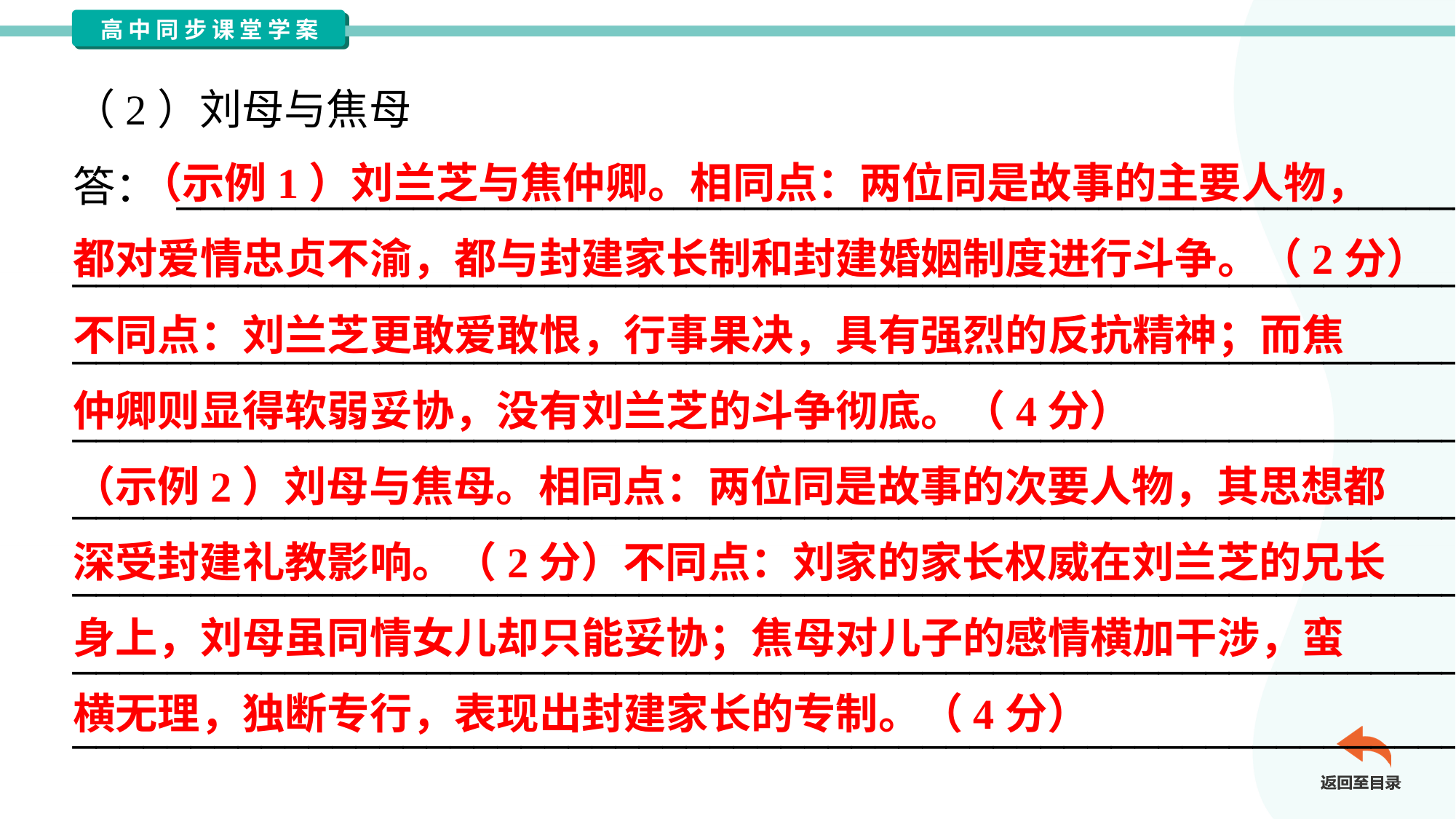

（2）刘母与焦母
答： ________________________________________________________
_____________________________________________________________
_____________________________________________________________
_____________________________________________________________
_____________________________________________________________
_____________________________________________________________
_____________________________________________________________
_____________________________________________________________
      （示例1）刘兰芝与焦仲卿。相同点：两位同是故事的主要人物，
都对爱情忠贞不渝，都与封建家长制和封建婚姻制度进行斗争。（2分）
不同点：刘兰芝更敢爱敢恨，行事果决，具有强烈的反抗精神；而焦
仲卿则显得软弱妥协，没有刘兰芝的斗争彻底。（4分）
（示例2）刘母与焦母。相同点：两位同是故事的次要人物，其思想都
深受封建礼教影响。（2分）不同点：刘家的家长权威在刘兰芝的兄长
身上，刘母虽同情女儿却只能妥协；焦母对儿子的感情横加干涉，蛮
横无理，独断专行，表现出封建家长的专制。（4分）